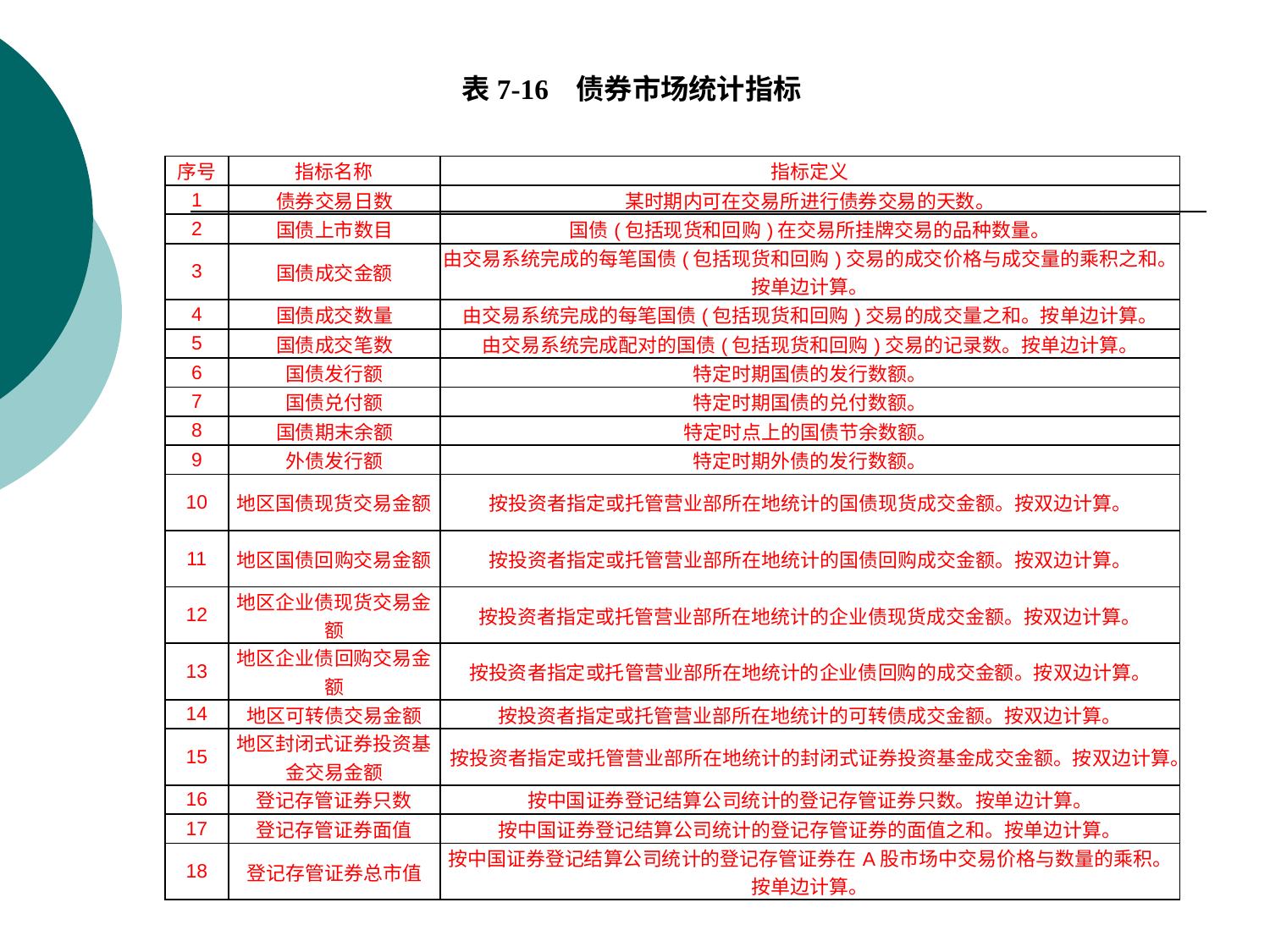

表7-16   债券市场统计指标
| 序号 | 指标名称 | 指标定义 |
| --- | --- | --- |
| 1 | 债券交易日数 | 某时期内可在交易所进行债券交易的天数。 |
| 2 | 国债上市数目 | 国债(包括现货和回购)在交易所挂牌交易的品种数量。 |
| 3 | 国债成交金额 | 由交易系统完成的每笔国债(包括现货和回购)交易的成交价格与成交量的乘积之和。按单边计算。 |
| 4 | 国债成交数量 | 由交易系统完成的每笔国债(包括现货和回购)交易的成交量之和。按单边计算。 |
| 5 | 国债成交笔数 | 由交易系统完成配对的国债(包括现货和回购)交易的记录数。按单边计算。 |
| 6 | 国债发行额 | 特定时期国债的发行数额。 |
| 7 | 国债兑付额 | 特定时期国债的兑付数额。 |
| 8 | 国债期末余额 | 特定时点上的国债节余数额。 |
| 9 | 外债发行额 | 特定时期外债的发行数额。 |
| 10 | 地区国债现货交易金额 | 按投资者指定或托管营业部所在地统计的国债现货成交金额。按双边计算。 |
| 11 | 地区国债回购交易金额 | 按投资者指定或托管营业部所在地统计的国债回购成交金额。按双边计算。 |
| 12 | 地区企业债现货交易金额 | 按投资者指定或托管营业部所在地统计的企业债现货成交金额。按双边计算。 |
| 13 | 地区企业债回购交易金额 | 按投资者指定或托管营业部所在地统计的企业债回购的成交金额。按双边计算。 |
| 14 | 地区可转债交易金额 | 按投资者指定或托管营业部所在地统计的可转债成交金额。按双边计算。 |
| 15 | 地区封闭式证券投资基金交易金额 | 按投资者指定或托管营业部所在地统计的封闭式证券投资基金成交金额。按双边计算。 |
| 16 | 登记存管证券只数 | 按中国证券登记结算公司统计的登记存管证券只数。按单边计算。 |
| 17 | 登记存管证券面值 | 按中国证券登记结算公司统计的登记存管证券的面值之和。按单边计算。 |
| 18 | 登记存管证券总市值 | 按中国证券登记结算公司统计的登记存管证券在A股市场中交易价格与数量的乘积。按单边计算。 |